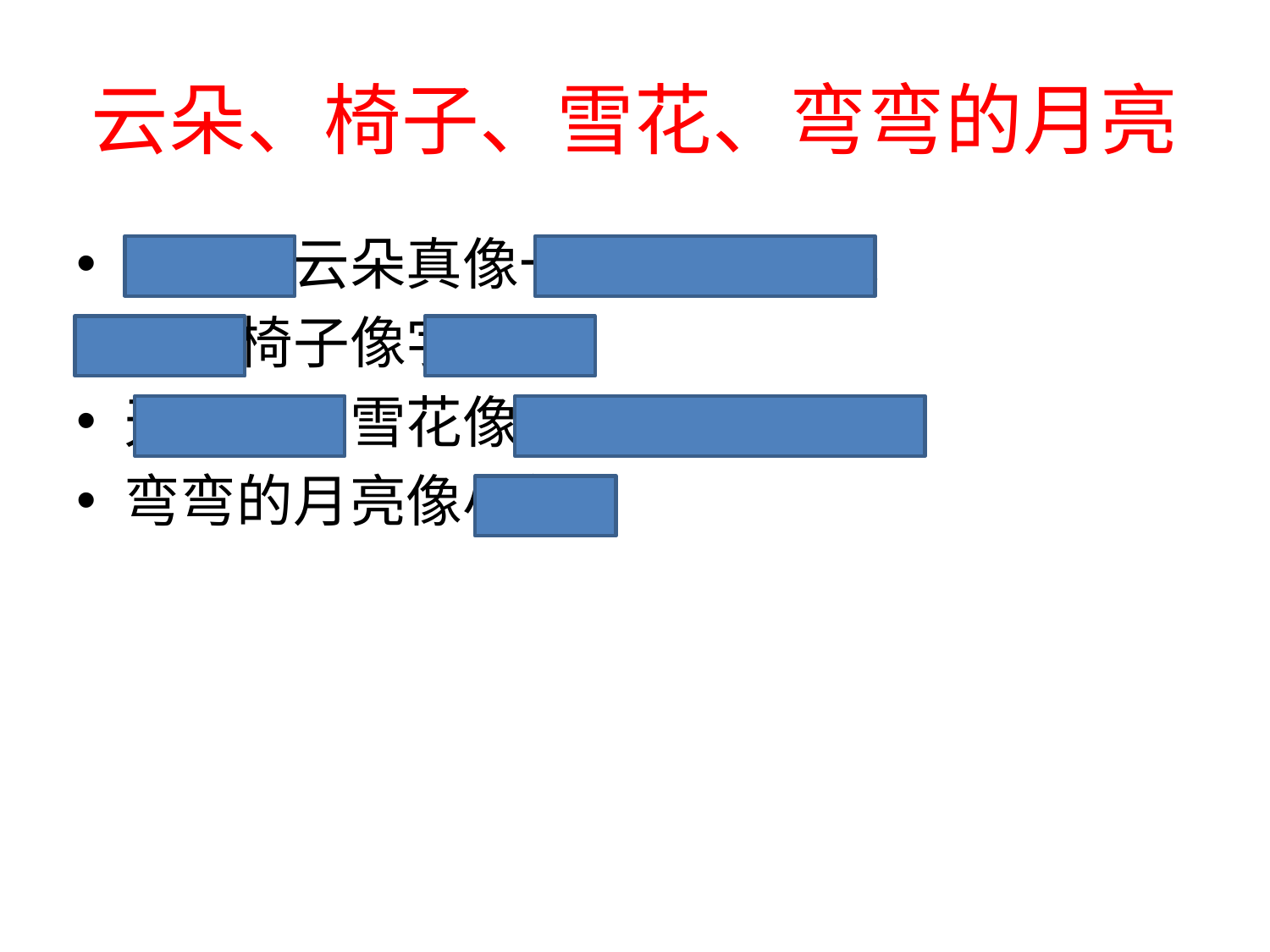

# 云朵、椅子、雪花、弯弯的月亮
雪白的云朵真像一个个棉花糖。
这把椅子像字母h
天空中的雪花像纷飞的白色花朵
弯弯的月亮像小船